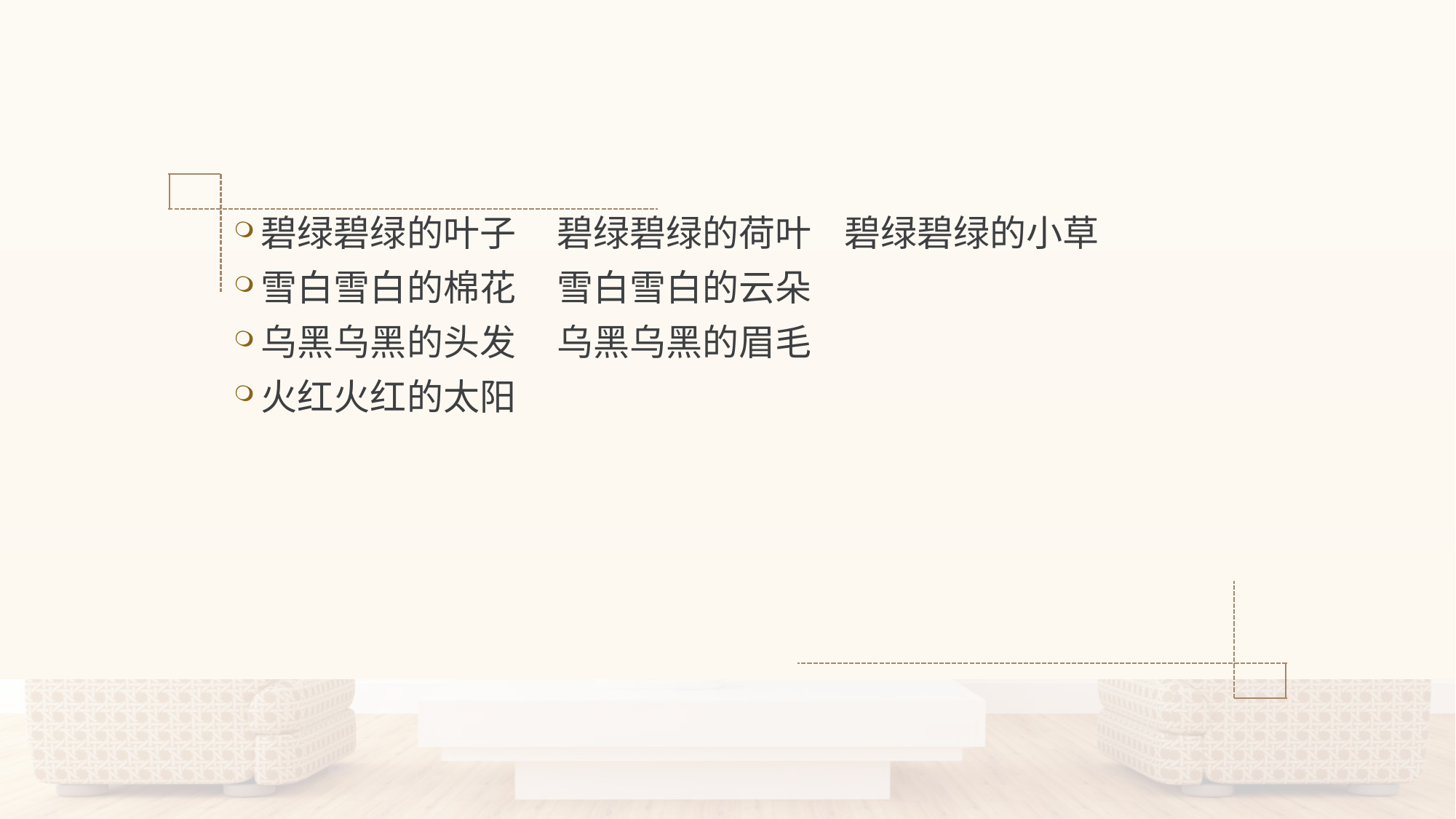

#
碧绿碧绿的叶子     碧绿碧绿的荷叶    碧绿碧绿的小草
雪白雪白的棉花     雪白雪白的云朵
乌黑乌黑的头发     乌黑乌黑的眉毛
火红火红的太阳